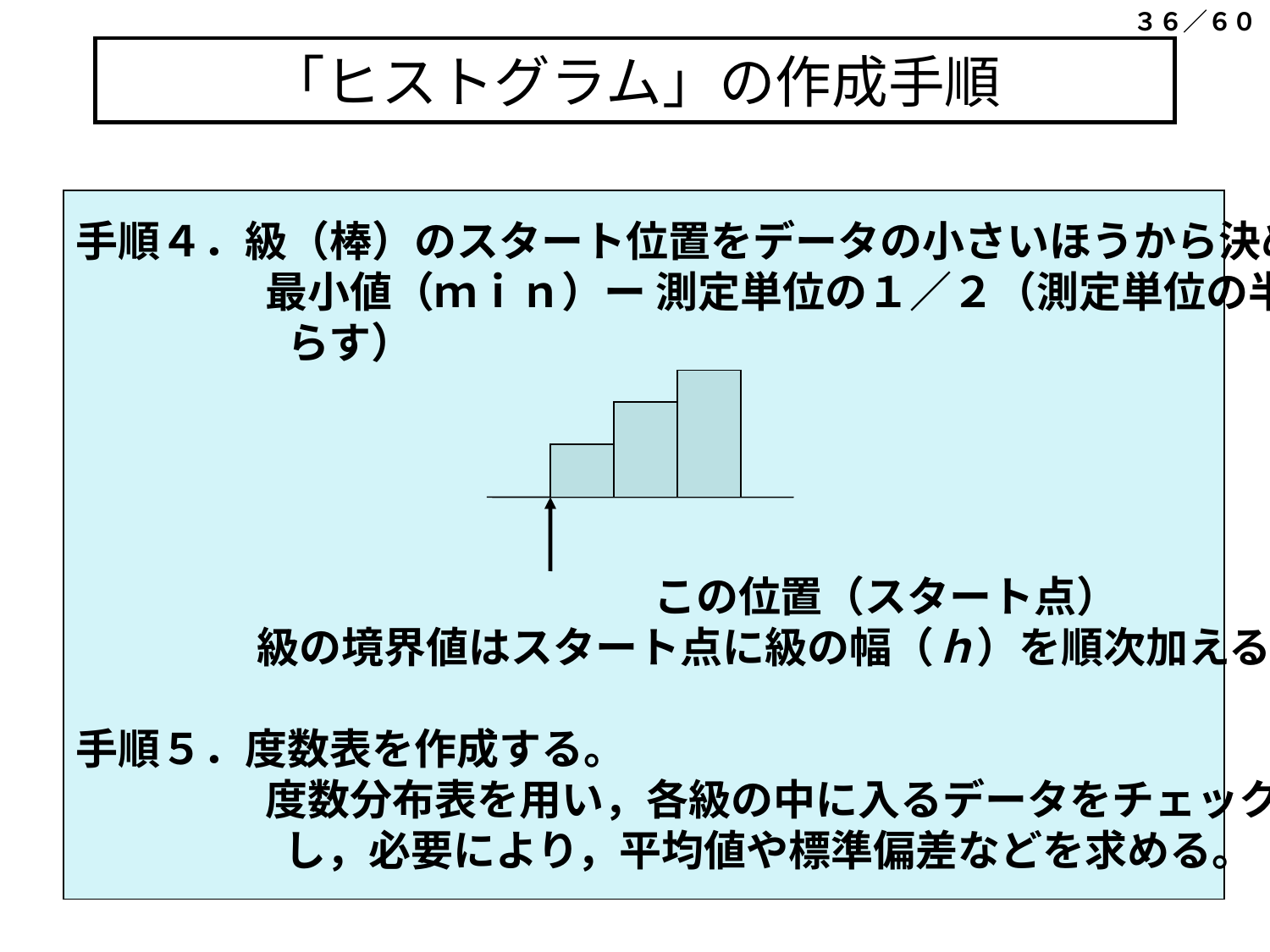

３６／６０
# 「ヒストグラム」の作成手順
手順４．級（棒）のスタート位置をデータの小さいほうから決める。
 　　　　最小値（ｍｉｎ）ー 測定単位の１／２（測定単位の半分ず
　　　　　らす）

                       　　　　　　　　 この位置（スタート点）
         　　級の境界値はスタート点に級の幅（ｈ）を順次加える。

手順５．度数表を作成する。
 　　　　度数分布表を用い，各級の中に入るデータをチェック
 　　　　  し，必要により，平均値や標準偏差などを求める。